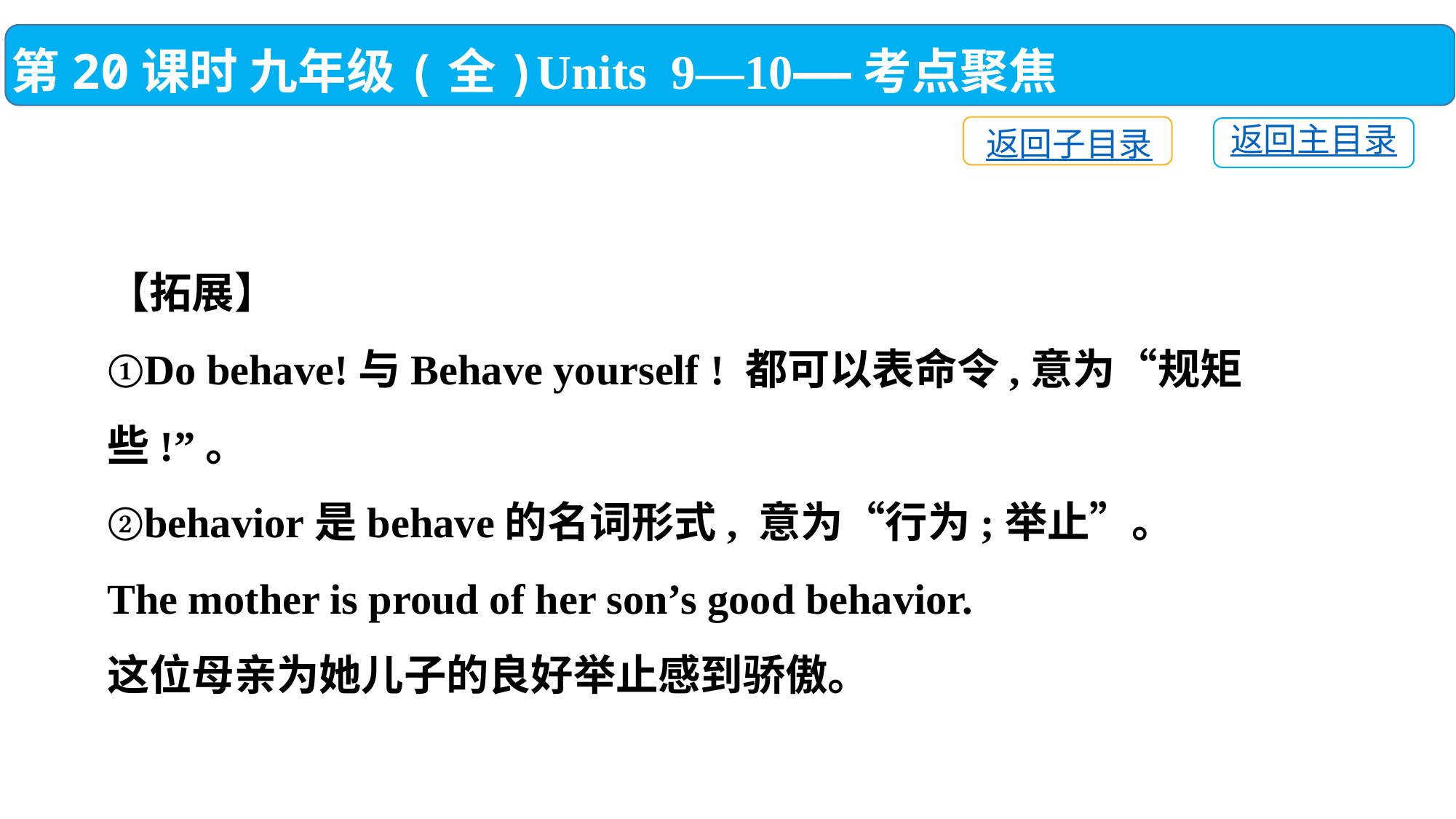

第20课时 九年级(全)Units  9—10——考点聚焦

返回子目录
返回主目录

【拓展】
①Do behave!与Behave yourself ! 都可以表命令,意为“规矩些!”。
②behavior是behave的名词形式, 意为“行为;举止”。
The mother is proud of her son’s good behavior.
这位母亲为她儿子的良好举止感到骄傲。